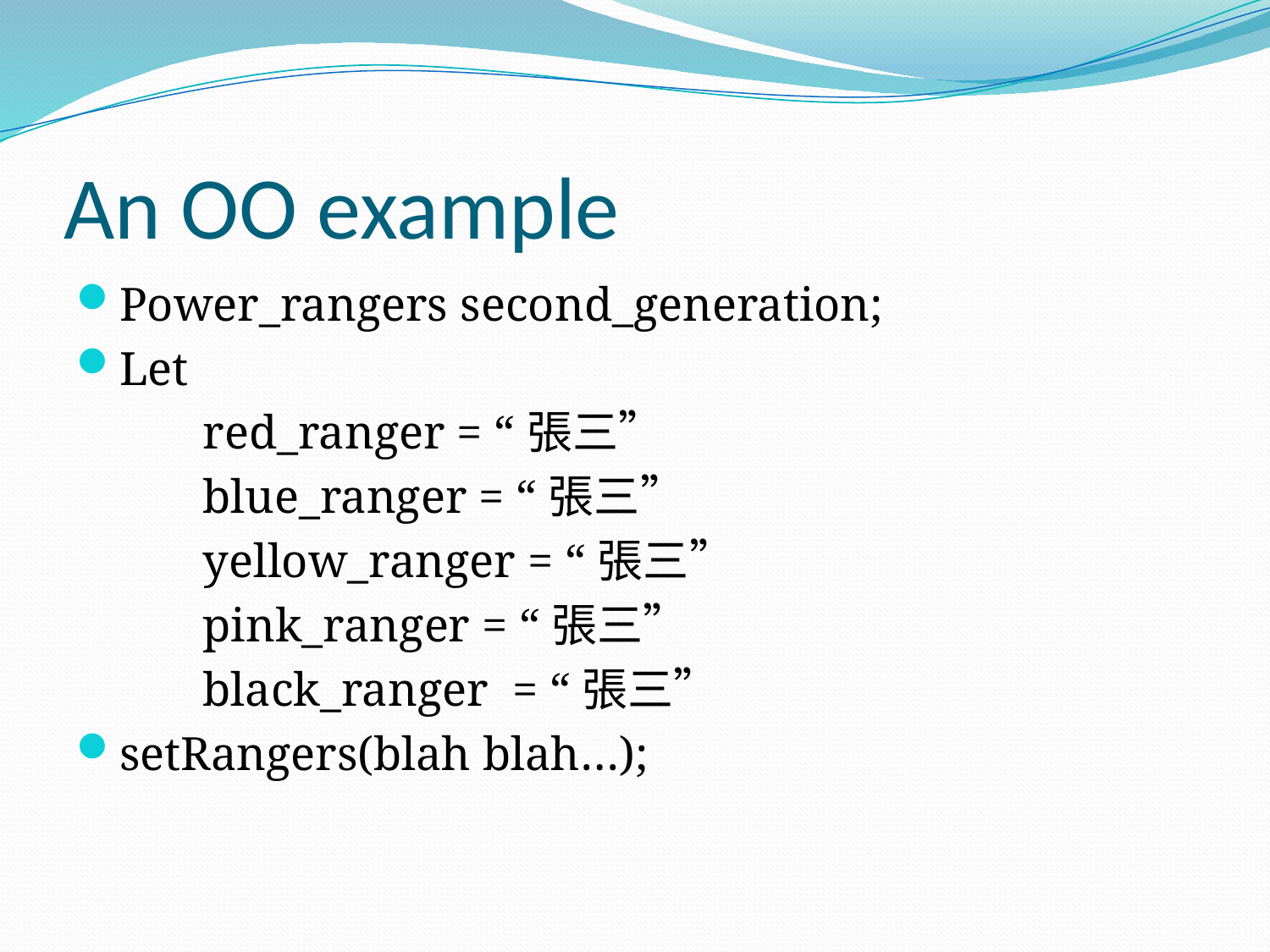

# An OO example
Power_rangers second_generation;
Let
	red_ranger = “張三”
	blue_ranger = “張三”
	yellow_ranger = “張三”
	pink_ranger = “張三”
	black_ranger  = “張三”
setRangers(blah blah…);